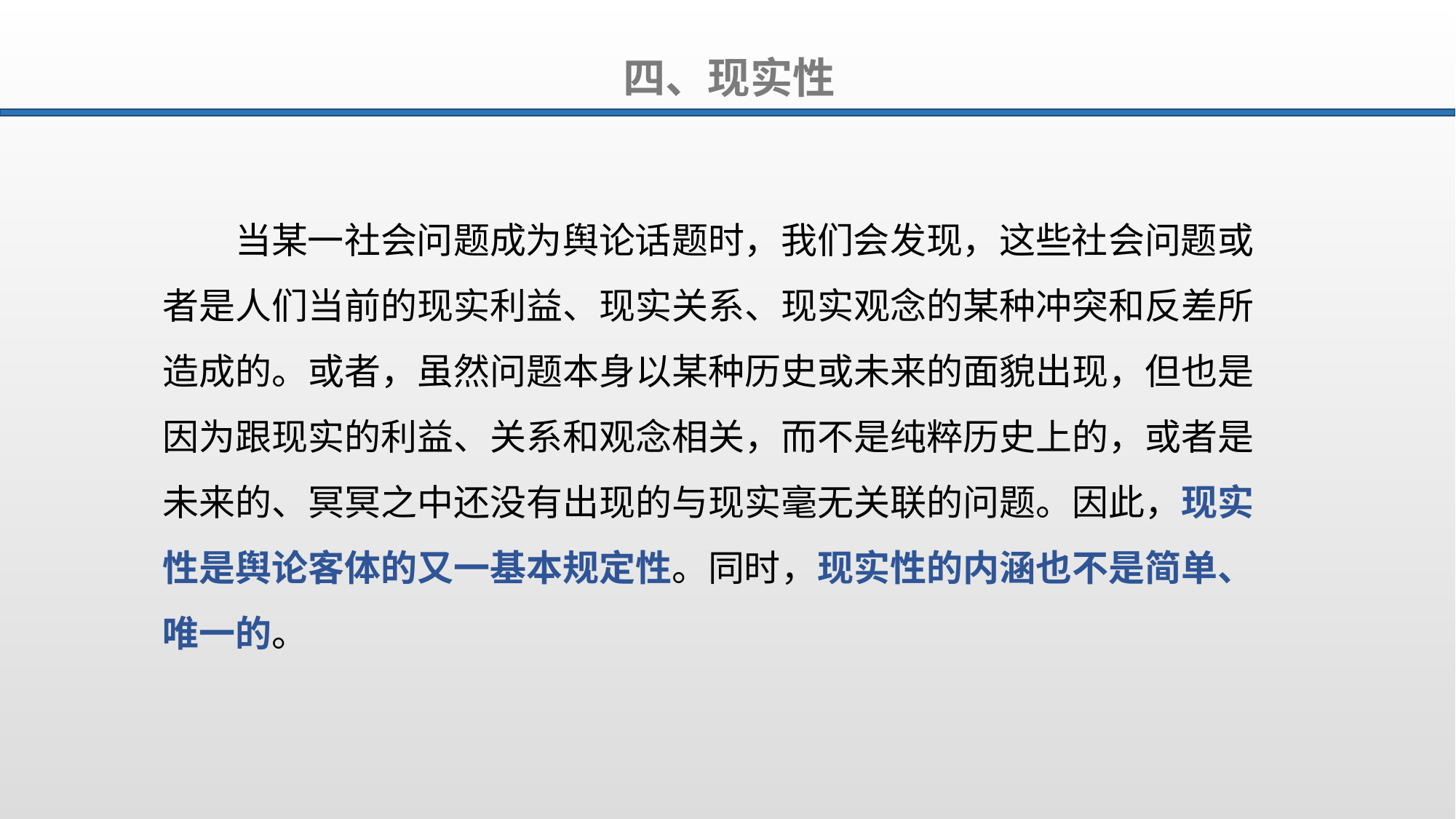

四、现实性

当某一社会问题成为舆论话题时，我们会发现，这些社会问题或者是人们当前的现实利益、现实关系、现实观念的某种冲突和反差所造成的。或者，虽然问题本身以某种历史或未来的面貌出现，但也是因为跟现实的利益、关系和观念相关，而不是纯粹历史上的，或者是未来的、冥冥之中还没有出现的与现实毫无关联的问题。因此，现实性是舆论客体的又一基本规定性。同时，现实性的内涵也不是简单、唯一的。